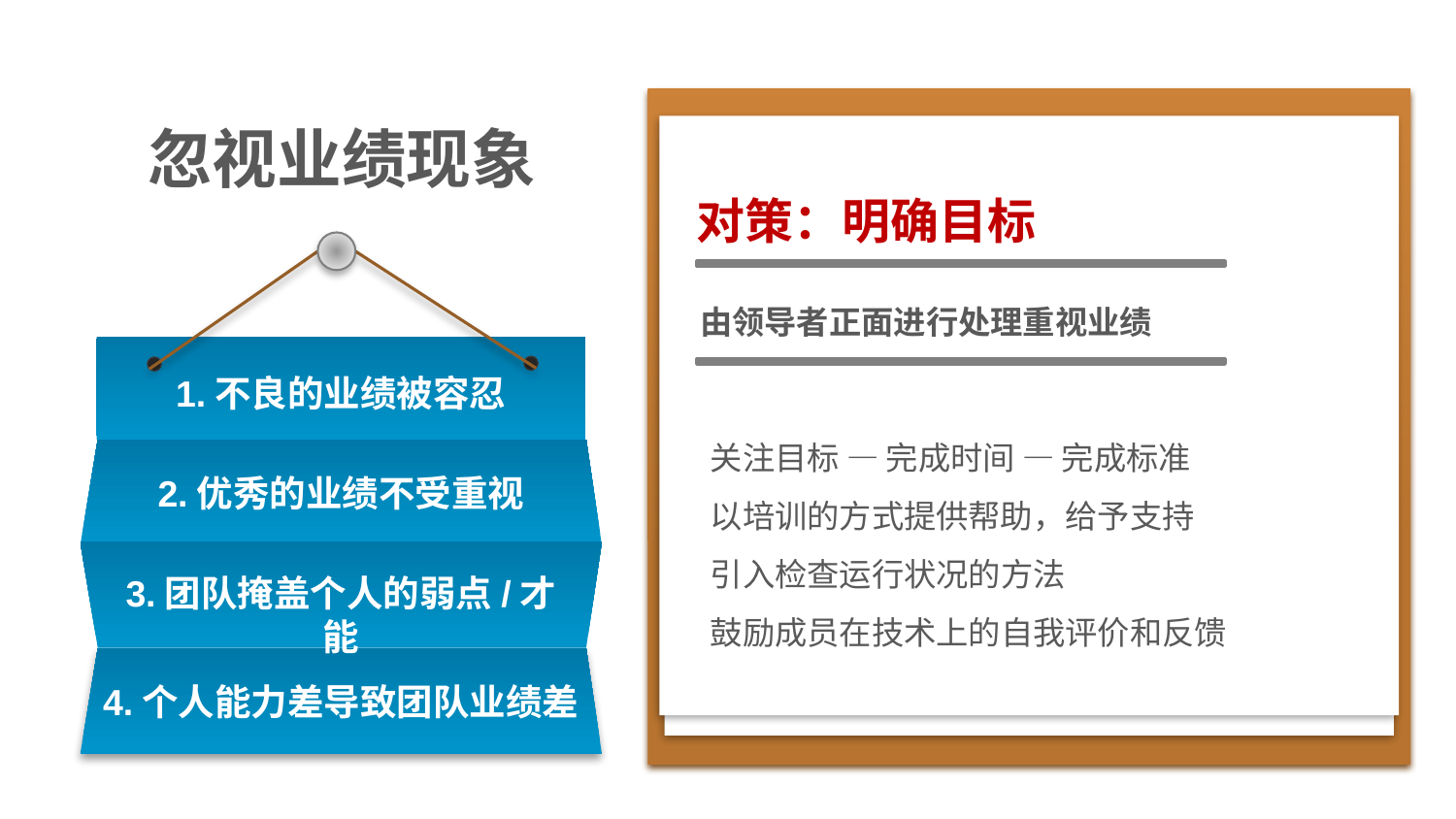

忽视业绩现象
对策：明确目标

由领导者正面进行处理重视业绩

1.不良的业绩被容忍
关注目标 — 完成时间 — 完成标准
以培训的方式提供帮助，给予支持
引入检查运行状况的方法
鼓励成员在技术上的自我评价和反馈
2.优秀的业绩不受重视
3.团队掩盖个人的弱点/才能
4.个人能力差导致团队业绩差